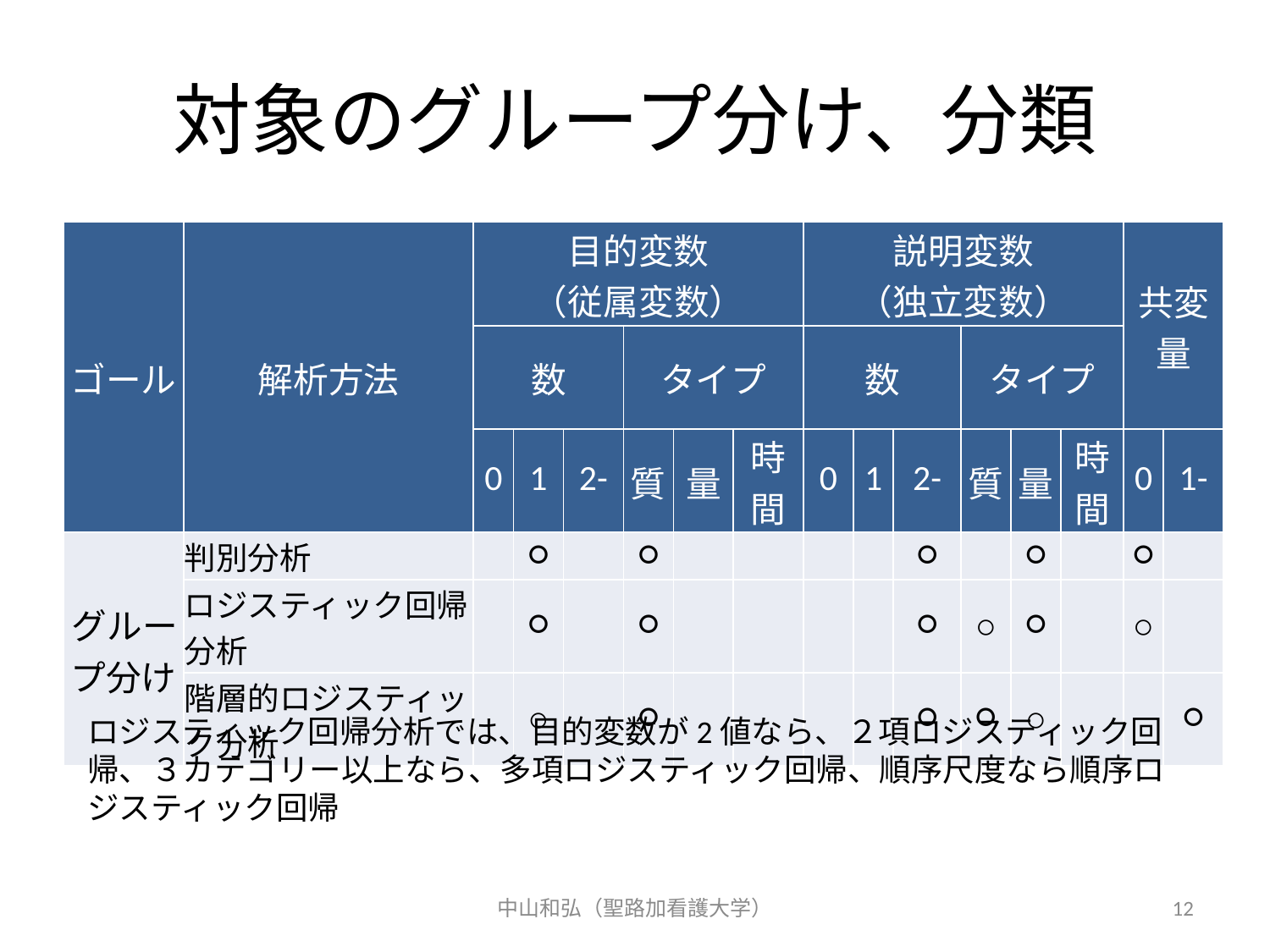

# 対象のグループ分け、分類
| ゴール | 解析方法 | 目的変数 （従属変数） |  |  |  |  |  | 説明変数 （独立変数） |  |  |  |  |  | 共変量 |  |
| --- | --- | --- | --- | --- | --- | --- | --- | --- | --- | --- | --- | --- | --- | --- | --- |
|  |  | 数 |  |  | タイプ |  |  | 数 |  |  | タイプ |  |  |  |  |
|  |  | 0 | 1 | 2- | 質 | 量 | 時間 | 0 | 1 | 2- | 質 | 量 | 時間 | 0 | 1- |
| グループ分け | 判別分析 |  | ○ |  | ○ |  |  |  |  | ○ |  | ○ |  | ○ |  |
|  | ロジスティック回帰分析 |  | ○ |  | ○ |  |  |  |  | ○ | ○ | ○ |  | ○ |  |
|  | 階層的ロジスティック分析 |  | ○ |  | ○ |  |  |  |  | ○ | ○ | ○ |  |  | ○ |
ロジスティック回帰分析では、目的変数が2値なら、２項ロジスティック回帰、３カテゴリー以上なら、多項ロジスティック回帰、順序尺度なら順序ロジスティック回帰
中山和弘（聖路加看護大学）
12